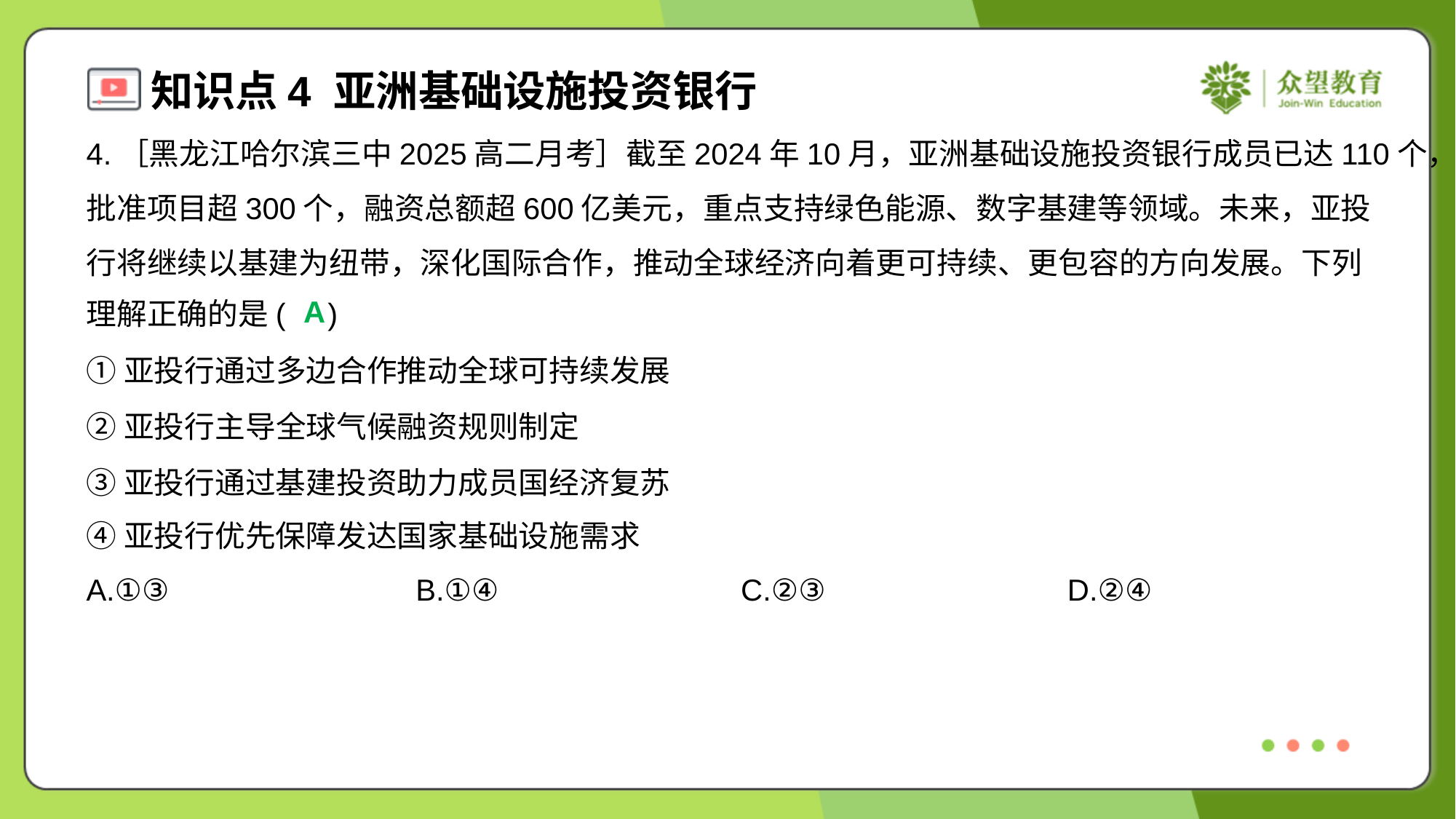

4.［黑龙江哈尔滨三中2025高二月考］截至2024年10月，亚洲基础设施投资银行成员已达110个，
批准项目超300个，融资总额超600亿美元，重点支持绿色能源、数字基建等领域。未来，亚投
行将继续以基建为纽带，深化国际合作，推动全球经济向着更可持续、更包容的方向发展。下列
理解正确的是(     )
A
①亚投行通过多边合作推动全球可持续发展
②亚投行主导全球气候融资规则制定
③亚投行通过基建投资助力成员国经济复苏
④亚投行优先保障发达国家基础设施需求
A.①③	B.①④	C.②③	D.②④